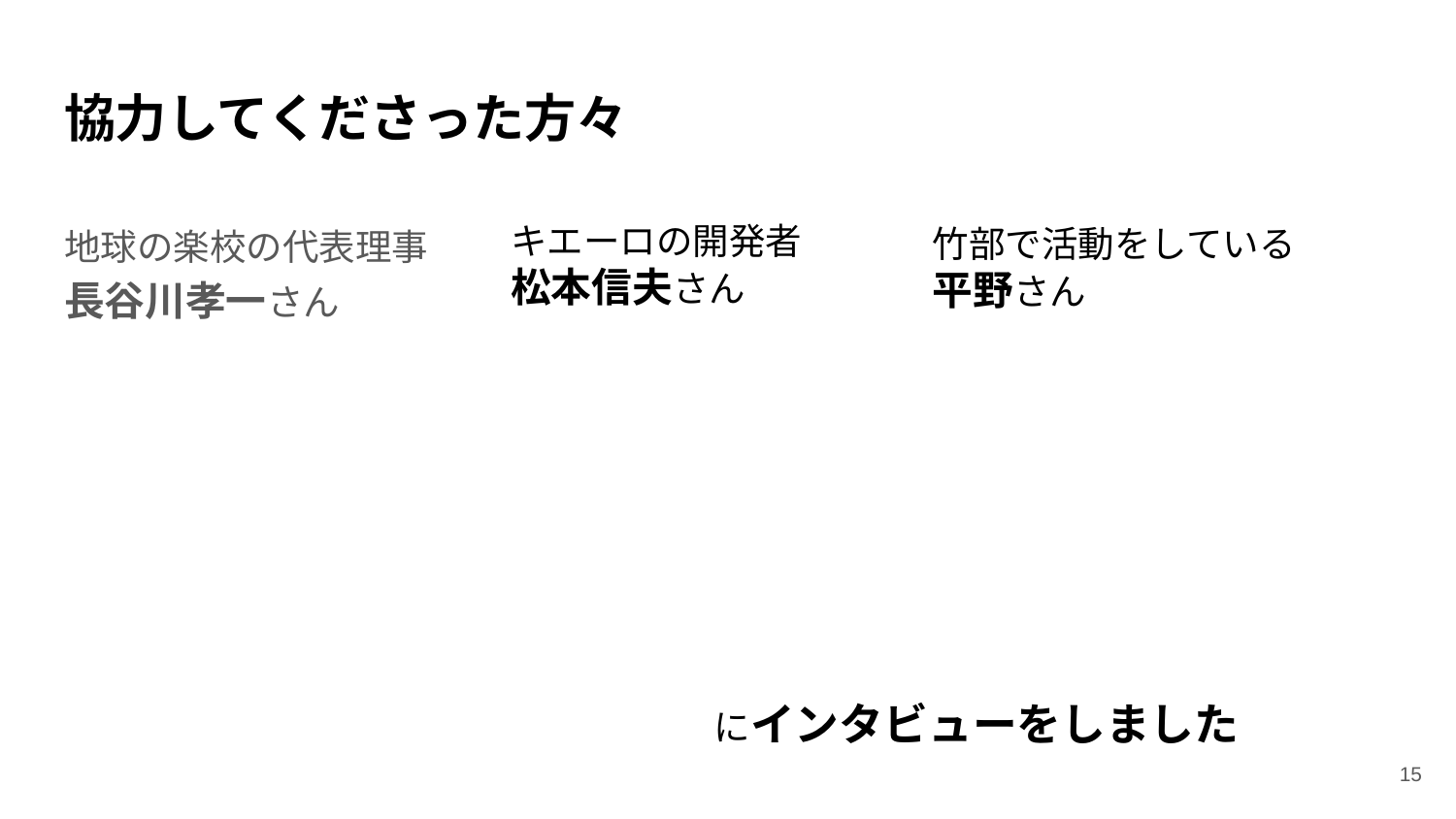

# 協力してくださった方々

地球の楽校の代表理事長谷川孝一さん
キエーロの開発者
松本信夫さん
竹部で活動をしている
平野さん
にインタビューをしました
15